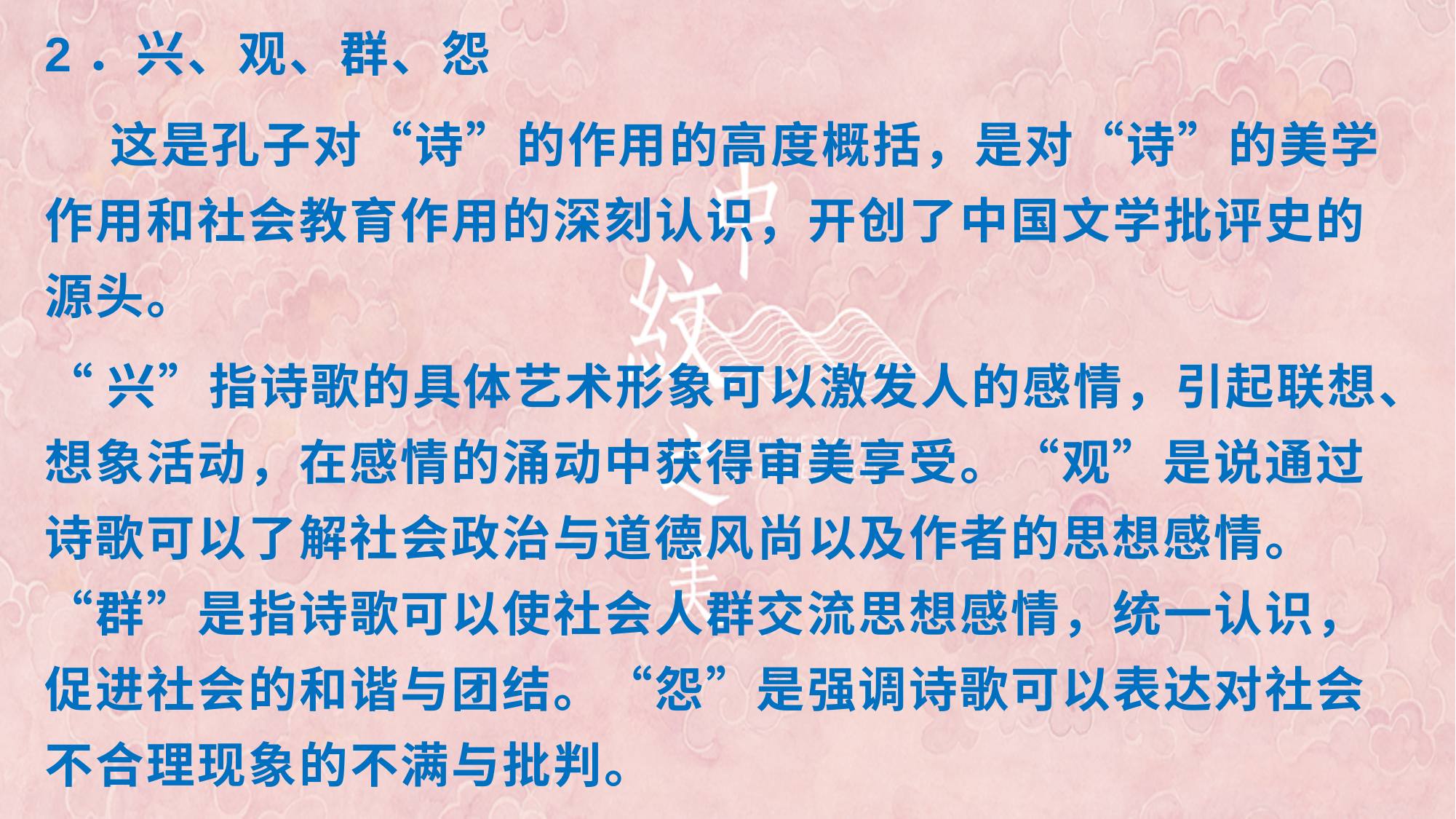

2．兴、观、群、怨
    这是孔子对“诗”的作用的高度概括，是对“诗”的美学作用和社会教育作用的深刻认识，开创了中国文学批评史的源头。
“兴”指诗歌的具体艺术形象可以激发人的感情，引起联想、想象活动，在感情的涌动中获得审美享受。“观”是说通过诗歌可以了解社会政治与道德风尚以及作者的思想感情。“群”是指诗歌可以使社会人群交流思想感情，统一认识，促进社会的和谐与团结。“怨”是强调诗歌可以表达对社会不合理现象的不满与批判。